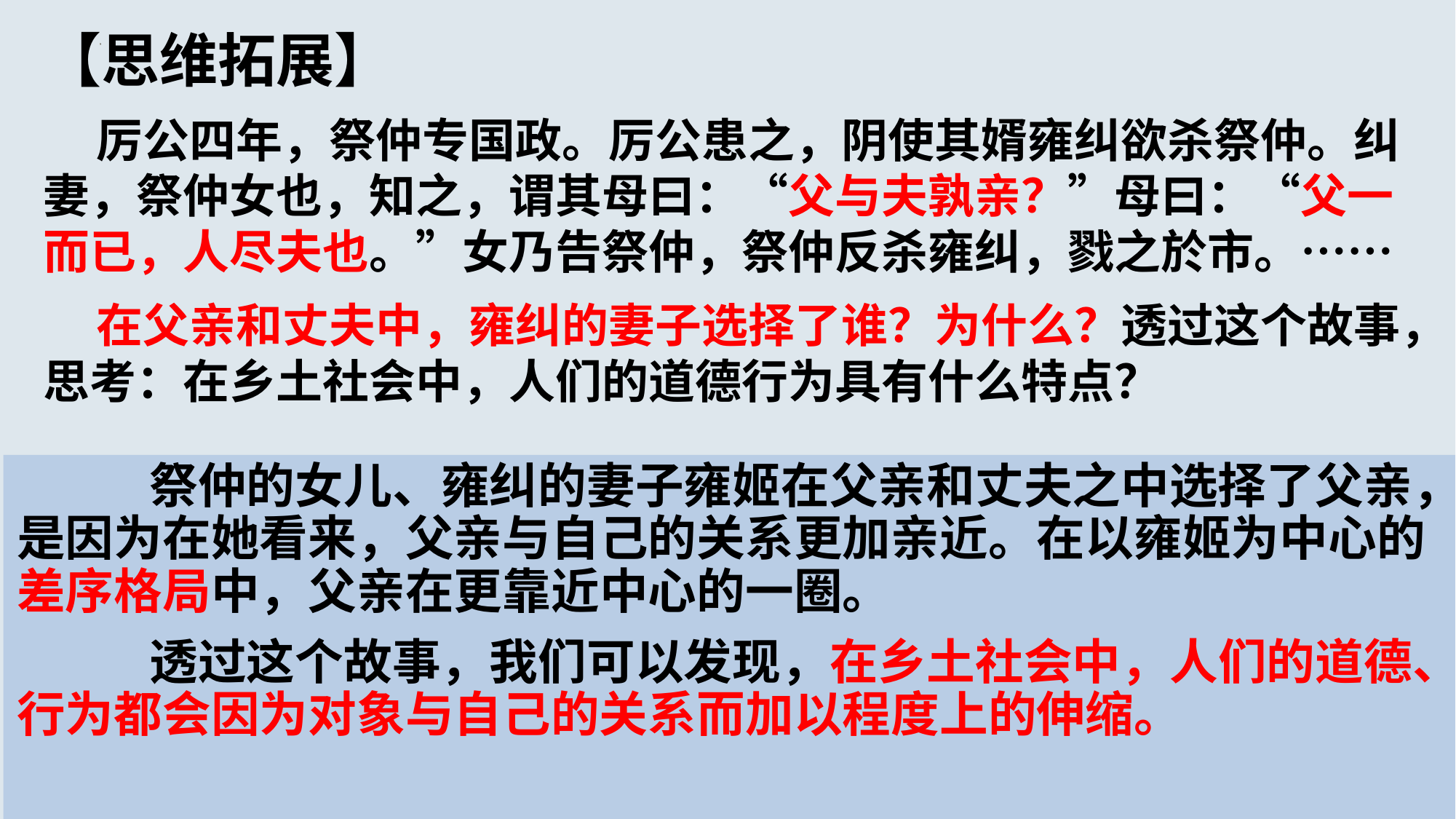

【思维拓展】
    厉公四年，祭仲专国政。厉公患之，阴使其婿雍纠欲杀祭仲。纠妻，祭仲女也，知之，谓其母曰：“父与夫孰亲？”母曰：“父一而已，人尽夫也。”女乃告祭仲，祭仲反杀雍纠，戮之於市。……
    在父亲和丈夫中，雍纠的妻子选择了谁？为什么？透过这个故事，思考：在乡土社会中，人们的道德行为具有什么特点？
         祭仲的女儿、雍纠的妻子雍姬在父亲和丈夫之中选择了父亲，是因为在她看来，父亲与自己的关系更加亲近。在以雍姬为中心的差序格局中，父亲在更靠近中心的一圈。
         透过这个故事，我们可以发现，在乡土社会中，人们的道德、行为都会因为对象与自己的关系而加以程度上的伸缩。